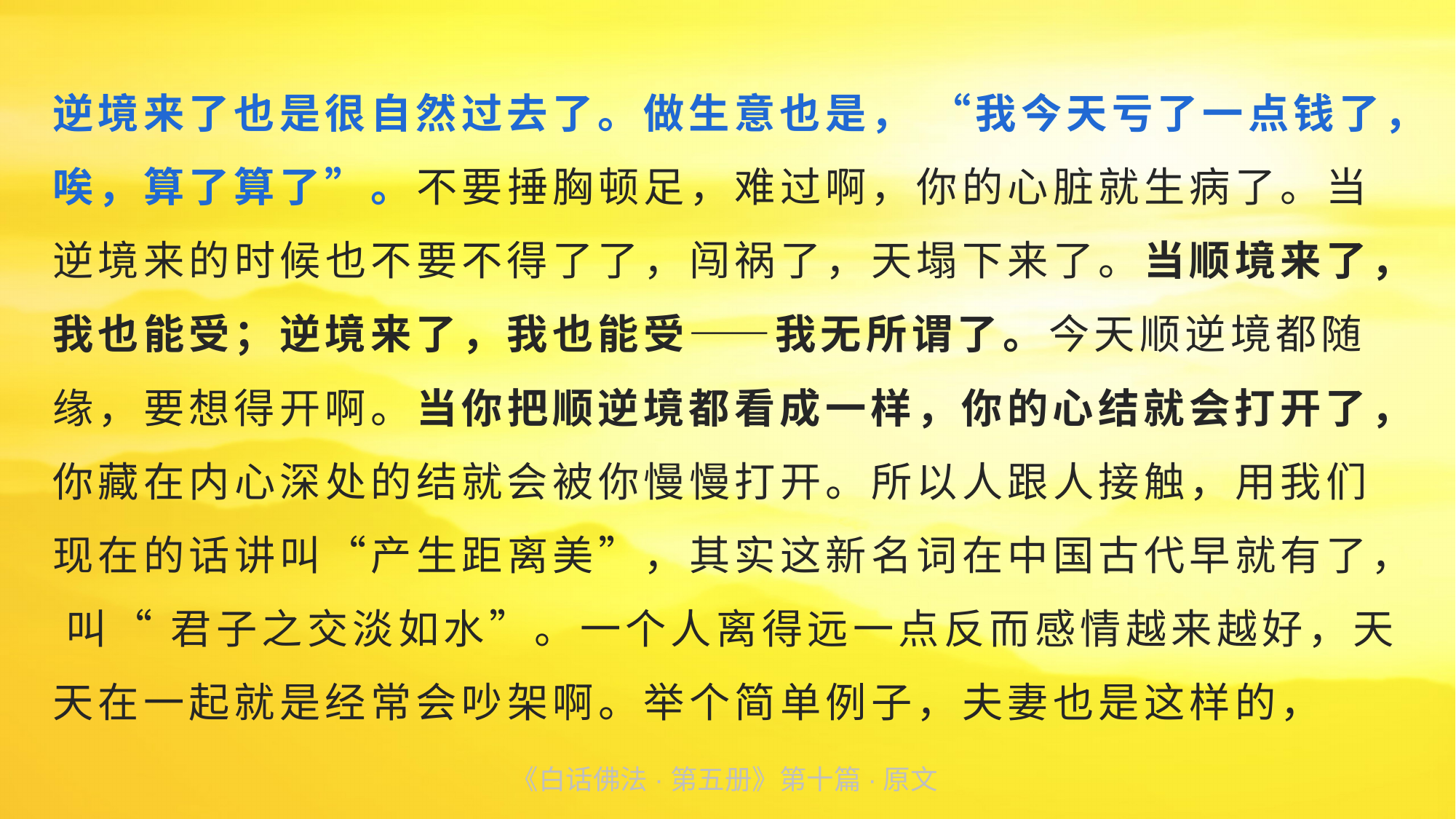

逆境来了也是很自然过去了。做生意也是， “我今天亏了一点钱了，唉，算了算了”。不要捶胸顿足，难过啊，你的心脏就生病了。当逆境来的时候也不要不得了了，闯祸了，天塌下来了。当顺境来了，我也能受；逆境来了，我也能受——我无所谓了。今天顺逆境都随缘，要想得开啊。当你把顺逆境都看成一样，你的心结就会打开了，你藏在内心深处的结就会被你慢慢打开。所以人跟人接触，用我们现在的话讲叫“产生距离美”，其实这新名词在中国古代早就有了， 叫“ 君子之交淡如水”。一个人离得远一点反而感情越来越好，天天在一起就是经常会吵架啊。举个简单例子，夫妻也是这样的，
《白话佛法·第五册》第十篇·原文